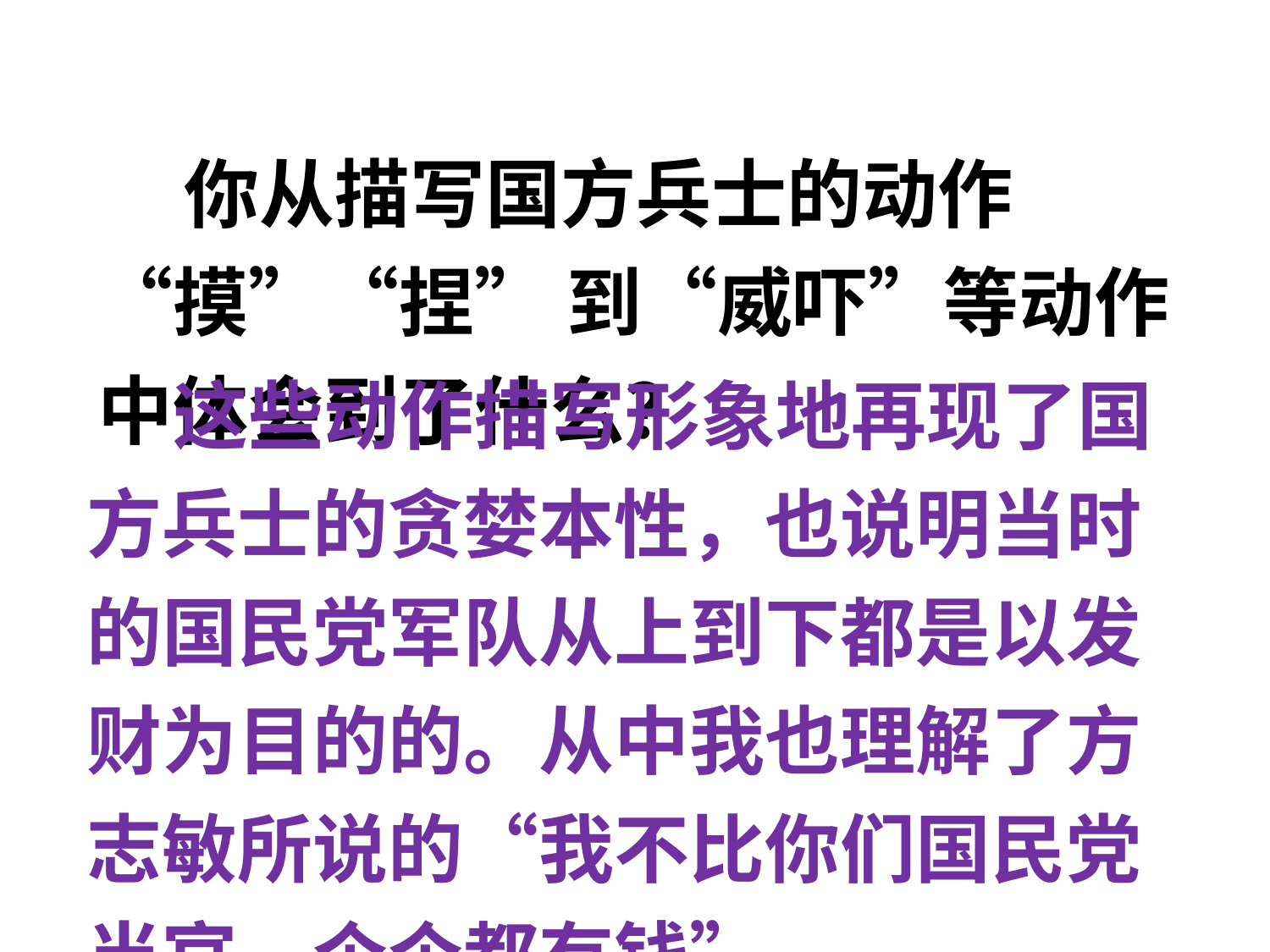

你从描写国方兵士的动作“摸”“捏” 到“威吓”等动作中体会到了什么？
    这些动作描写形象地再现了国方兵士的贪婪本性，也说明当时的国民党军队从上到下都是以发财为目的的。从中我也理解了方志敏所说的“我不比你们国民党当官，个个都有钱”。